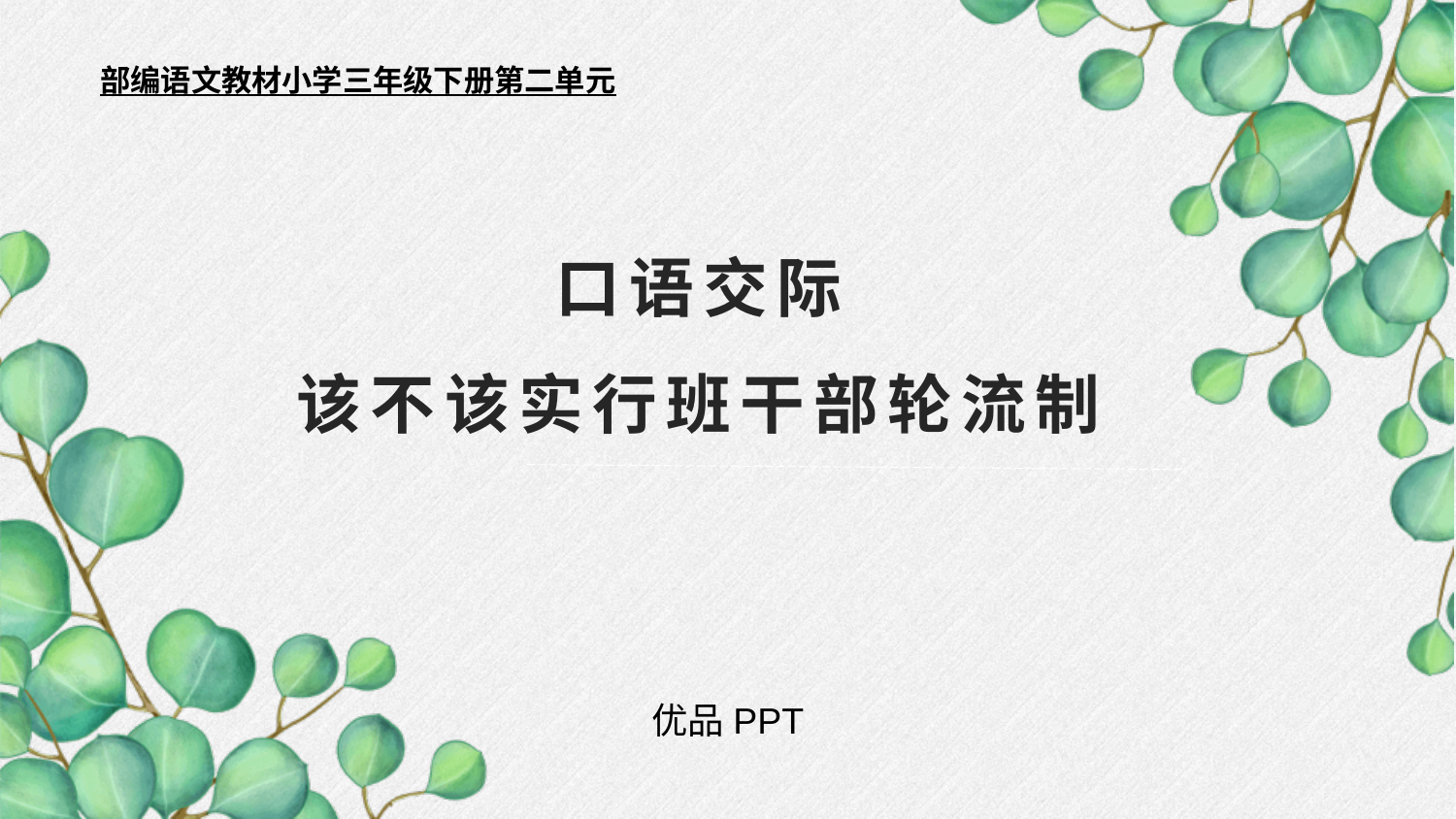

部编语文教材小学三年级下册第二单元
口语交际
该不该实行班干部轮流制

优品PPT